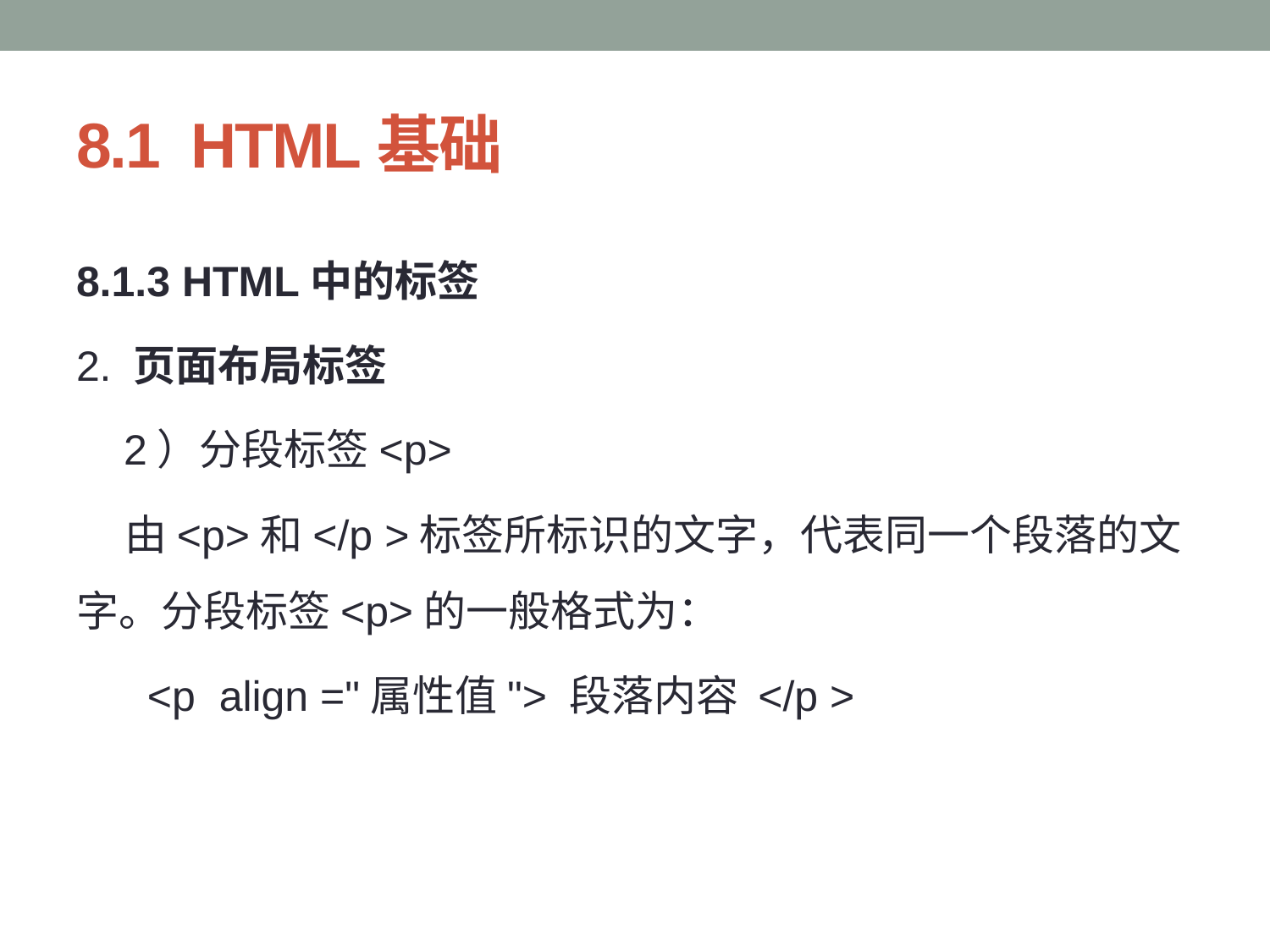

# 8.1  HTML基础
8.1.3 HTML中的标签
2. 页面布局标签
    2）分段标签<p>
    由<p>和</p >标签所标识的文字，代表同一个段落的文字。分段标签<p>的一般格式为：
      <p  align ="属性值"> 段落内容 </p >